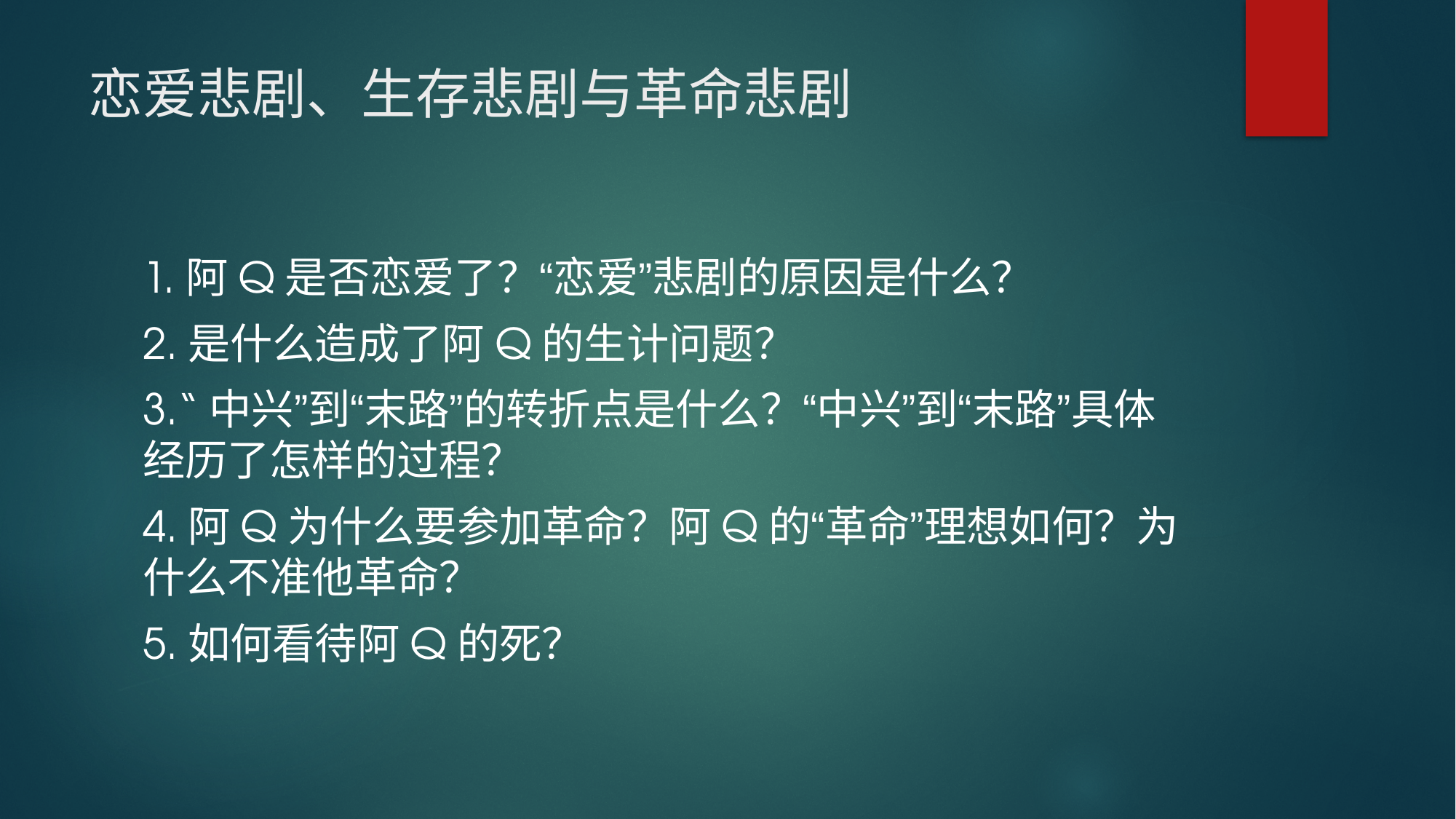

# 恋爱悲剧、生存悲剧与革命悲剧
1.阿Q是否恋爱了？“恋爱”悲剧的原因是什么？
2.是什么造成了阿Q的生计问题？
3.“中兴”到“末路”的转折点是什么？“中兴”到“末路”具体经历了怎样的过程？
4.阿Q为什么要参加革命？阿Q的“革命”理想如何？为什么不准他革命？
5.如何看待阿Q的死？